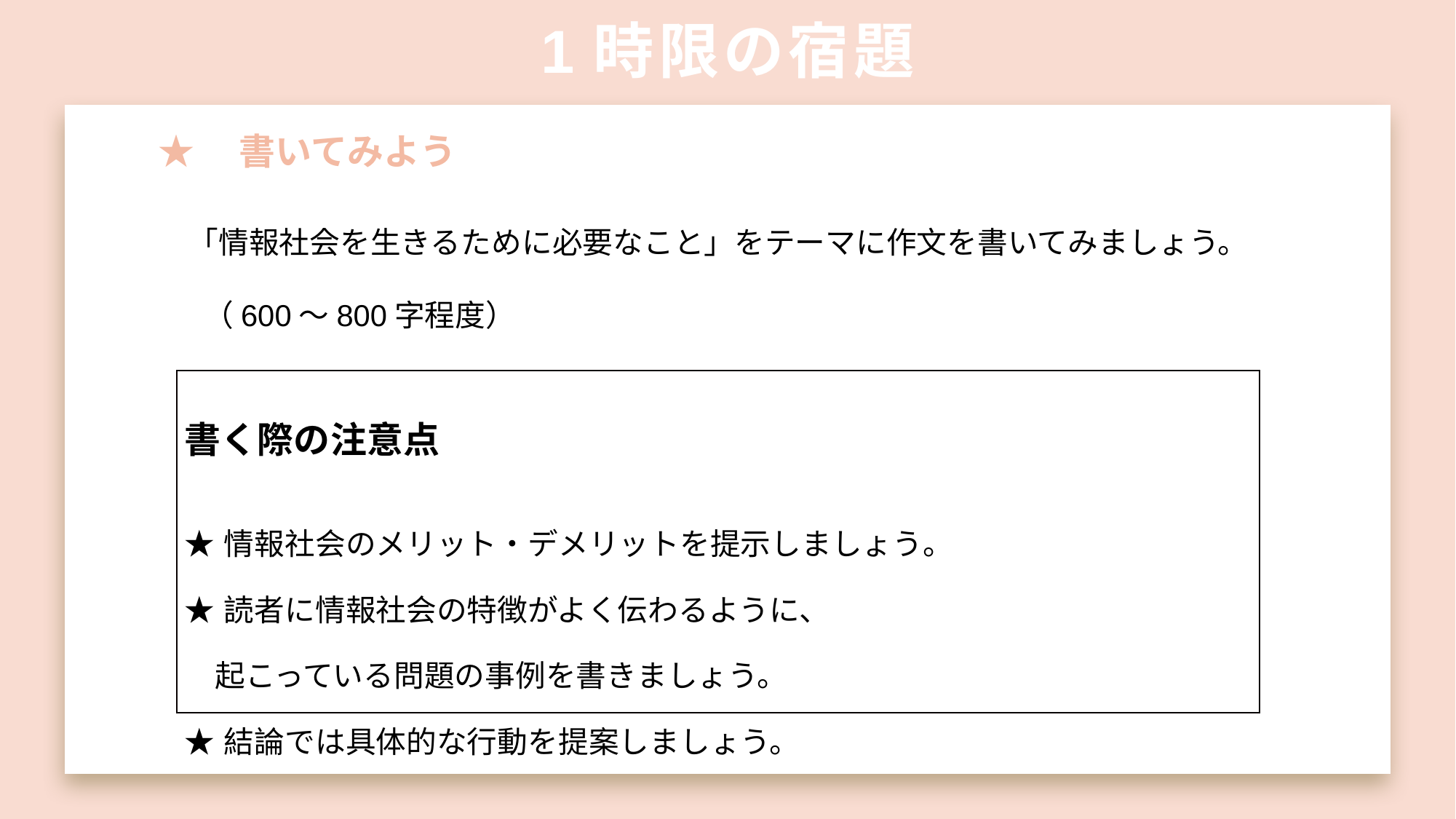

# 1時限の宿題

★　書いてみよう

「情報社会を生きるために必要なこと」をテーマに作文を書いてみましょう。

（600～800字程度）

| 書く際の注意点 ★情報社会のメリット・デメリットを提示しましょう。 ★読者に情報社会の特徴がよく伝わるように、 　起こっている問題の事例を書きましょう。 ★結論では具体的な行動を提案しましょう。 |
| --- |